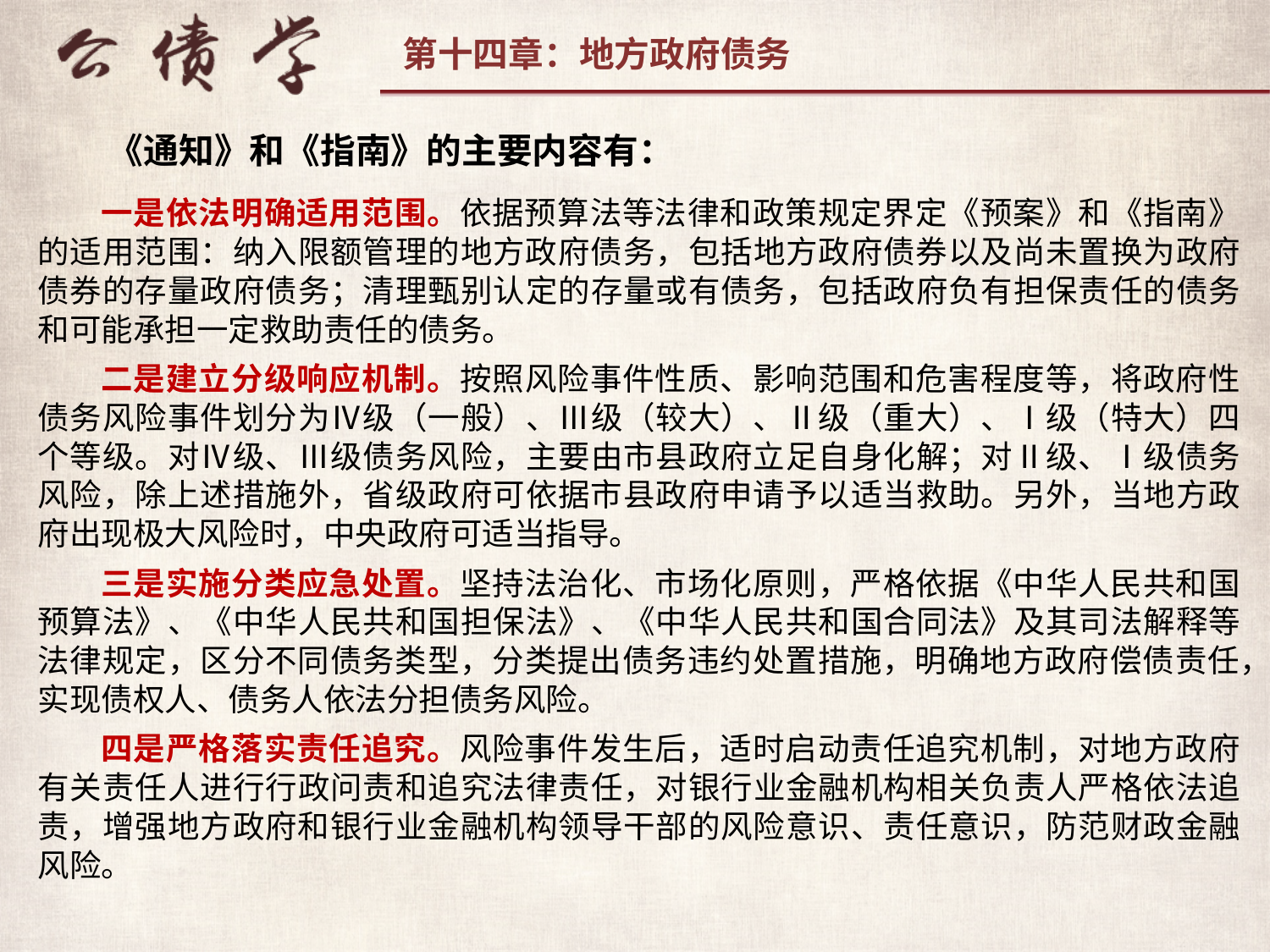

《通知》和《指南》的主要内容有：
一是依法明确适用范围。依据预算法等法律和政策规定界定《预案》和《指南》的适用范围：纳入限额管理的地方政府债务，包括地方政府债券以及尚未置换为政府债券的存量政府债务；清理甄别认定的存量或有债务，包括政府负有担保责任的债务和可能承担一定救助责任的债务。
二是建立分级响应机制。按照风险事件性质、影响范围和危害程度等，将政府性债务风险事件划分为Ⅳ级（一般）、Ⅲ级（较大）、Ⅱ级（重大）、Ⅰ级（特大）四个等级。对Ⅳ级、Ⅲ级债务风险，主要由市县政府立足自身化解；对Ⅱ级、Ⅰ级债务风险，除上述措施外，省级政府可依据市县政府申请予以适当救助。另外，当地方政府出现极大风险时，中央政府可适当指导。
三是实施分类应急处置。坚持法治化、市场化原则，严格依据《中华人民共和国预算法》、《中华人民共和国担保法》、《中华人民共和国合同法》及其司法解释等法律规定，区分不同债务类型，分类提出债务违约处置措施，明确地方政府偿债责任，实现债权人、债务人依法分担债务风险。
四是严格落实责任追究。风险事件发生后，适时启动责任追究机制，对地方政府有关责任人进行行政问责和追究法律责任，对银行业金融机构相关负责人严格依法追责，增强地方政府和银行业金融机构领导干部的风险意识、责任意识，防范财政金融风险。
28